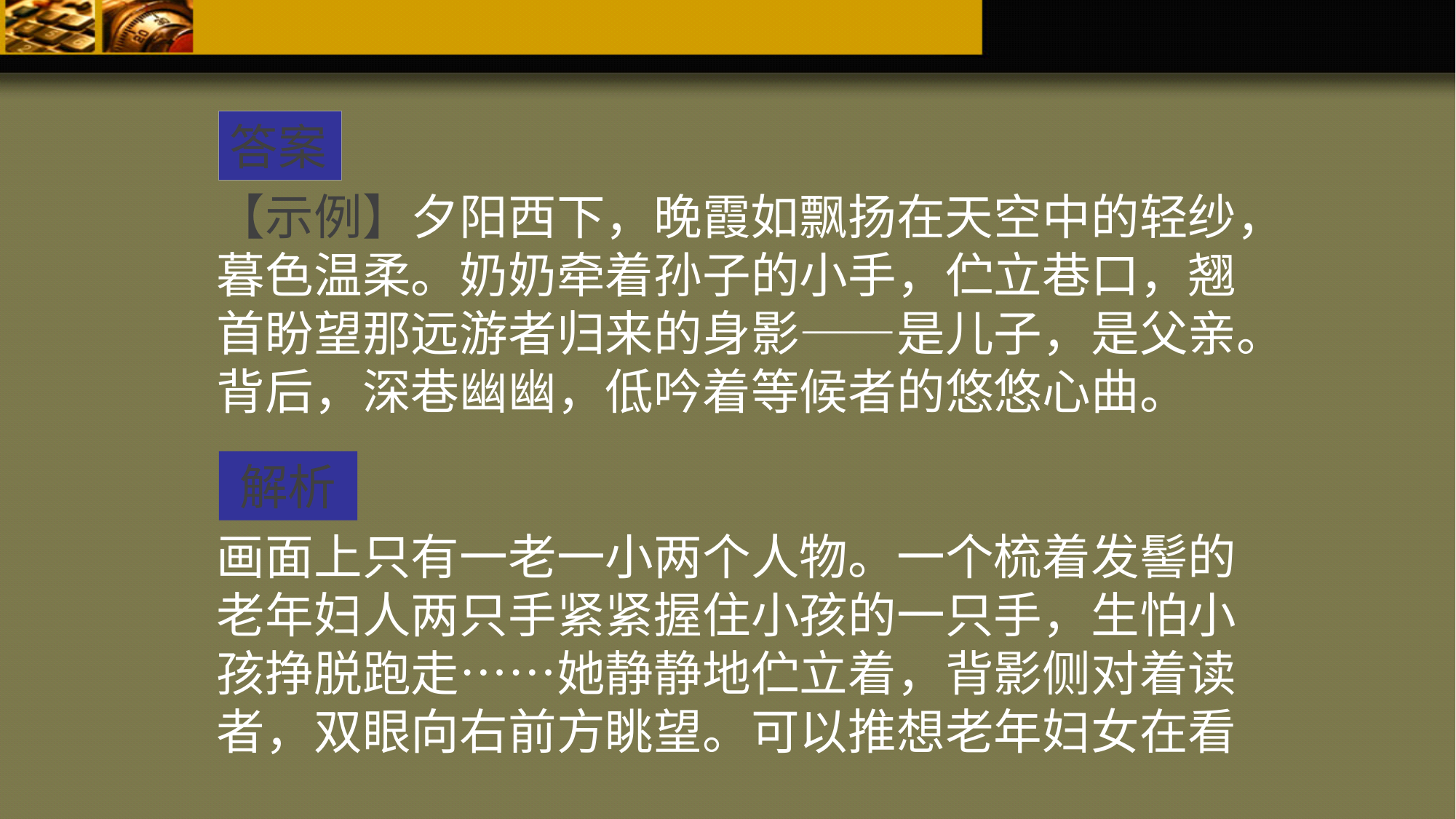

答案
【示例】夕阳西下，晚霞如飘扬在天空中的轻纱，暮色温柔。奶奶牵着孙子的小手，伫立巷口，翘首盼望那远游者归来的身影——是儿子，是父亲。背后，深巷幽幽，低吟着等候者的悠悠心曲。
解析
画面上只有一老一小两个人物。一个梳着发髻的老年妇人两只手紧紧握住小孩的一只手，生怕小孩挣脱跑走……她静静地伫立着，背影侧对着读者，双眼向右前方眺望。可以推想老年妇女在看